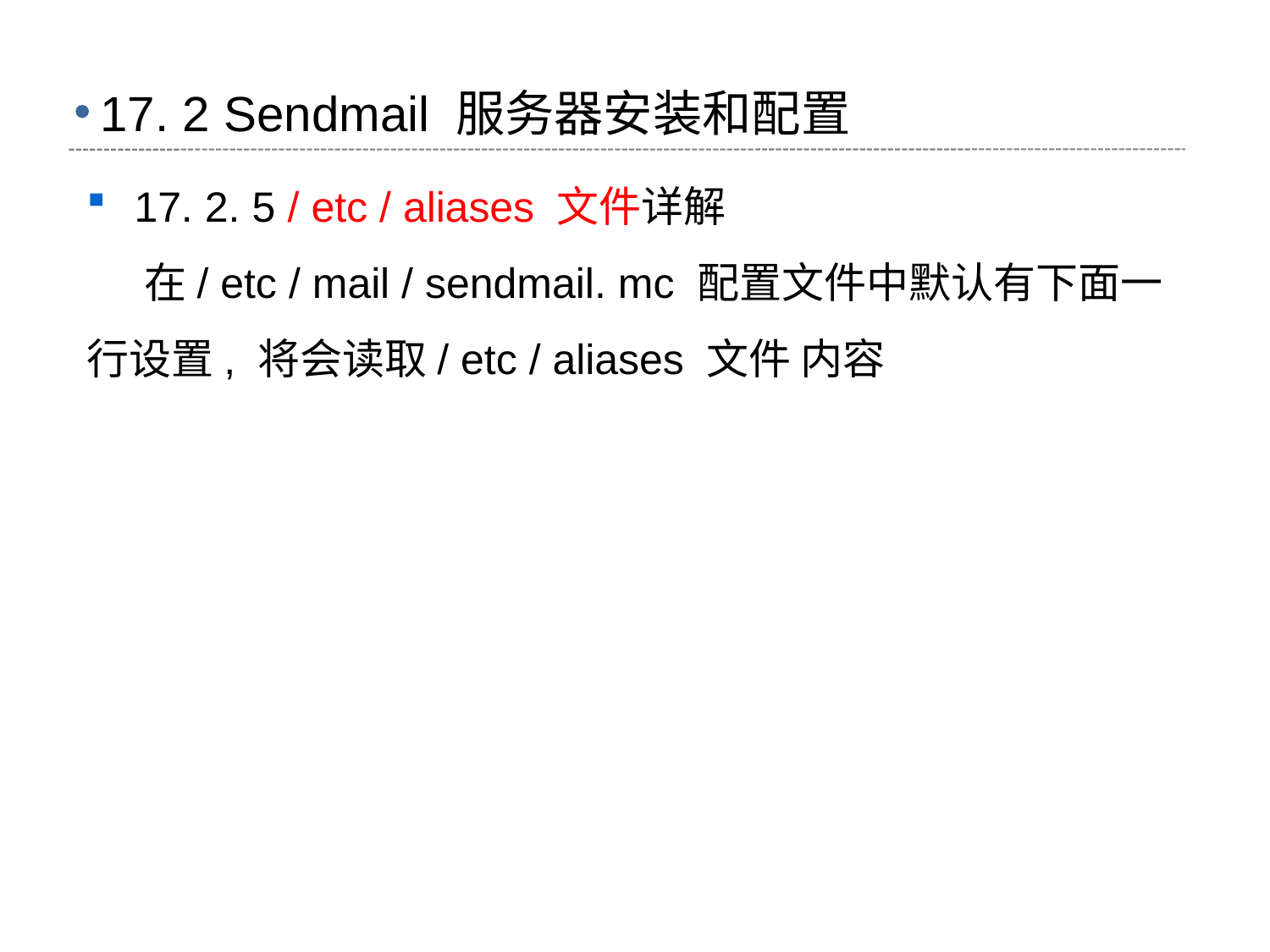

# 17. 2 Sendmail 服务器安装和配置
17. 2. 5 / etc / aliases 文件详解
     在/ etc / mail / sendmail. mc 配置文件中默认有下面一行设置, 将会读取/ etc / aliases 文件 内容